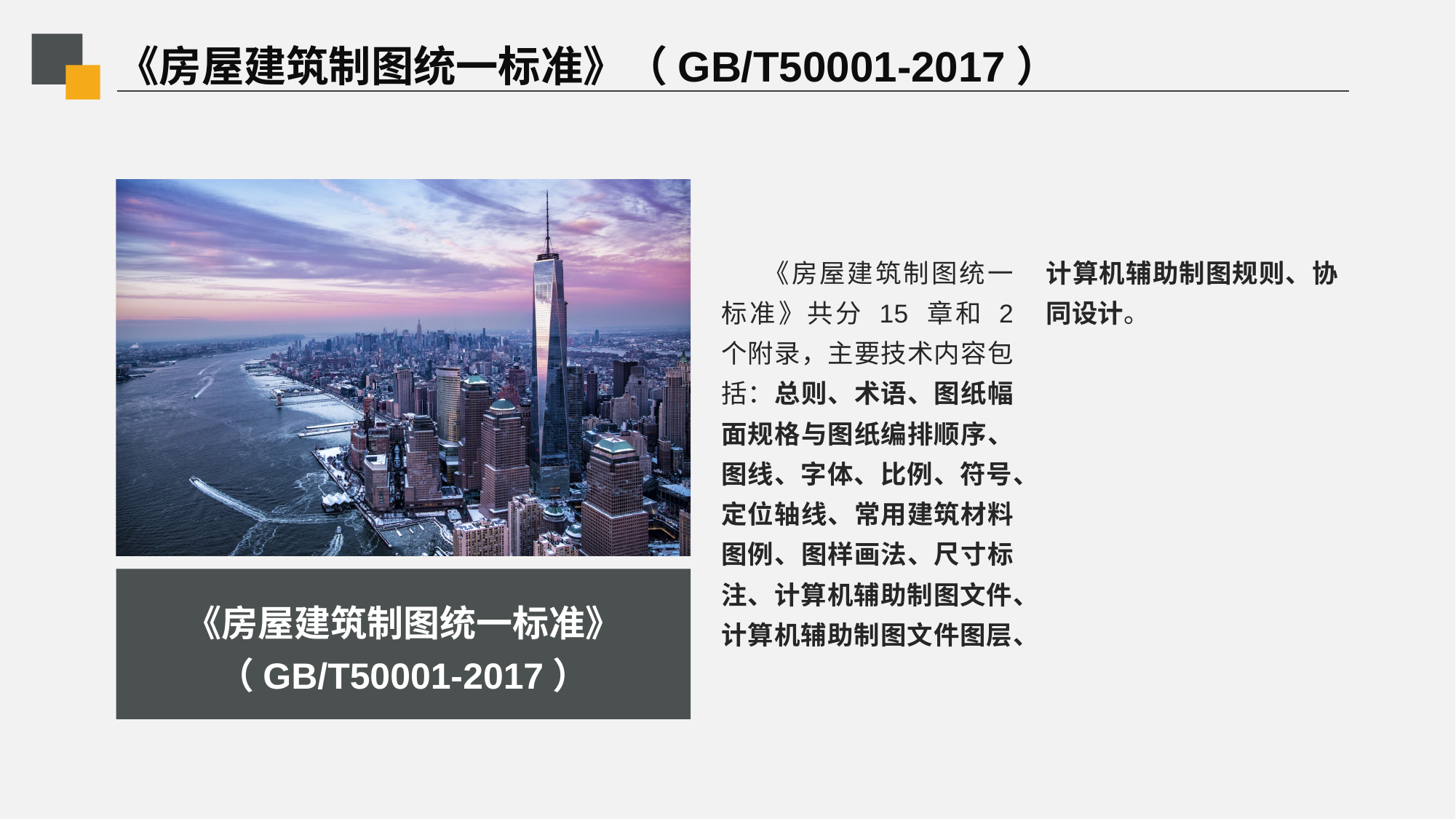

# 《房屋建筑制图统一标准》（GB/T50001-2017）

《房屋建筑制图统一标准》共分 15 章和 2 个附录，主要技术内容包括：总则、术语、图纸幅面规格与图纸编排顺序、图线、字体、比例、符号、定位轴线、常用建筑材料图例、图样画法、尺寸标注、计算机辅助制图文件、计算机辅助制图文件图层、计算机辅助制图规则、协同设计。

《房屋建筑制图统一标准》（GB/T50001-2017）